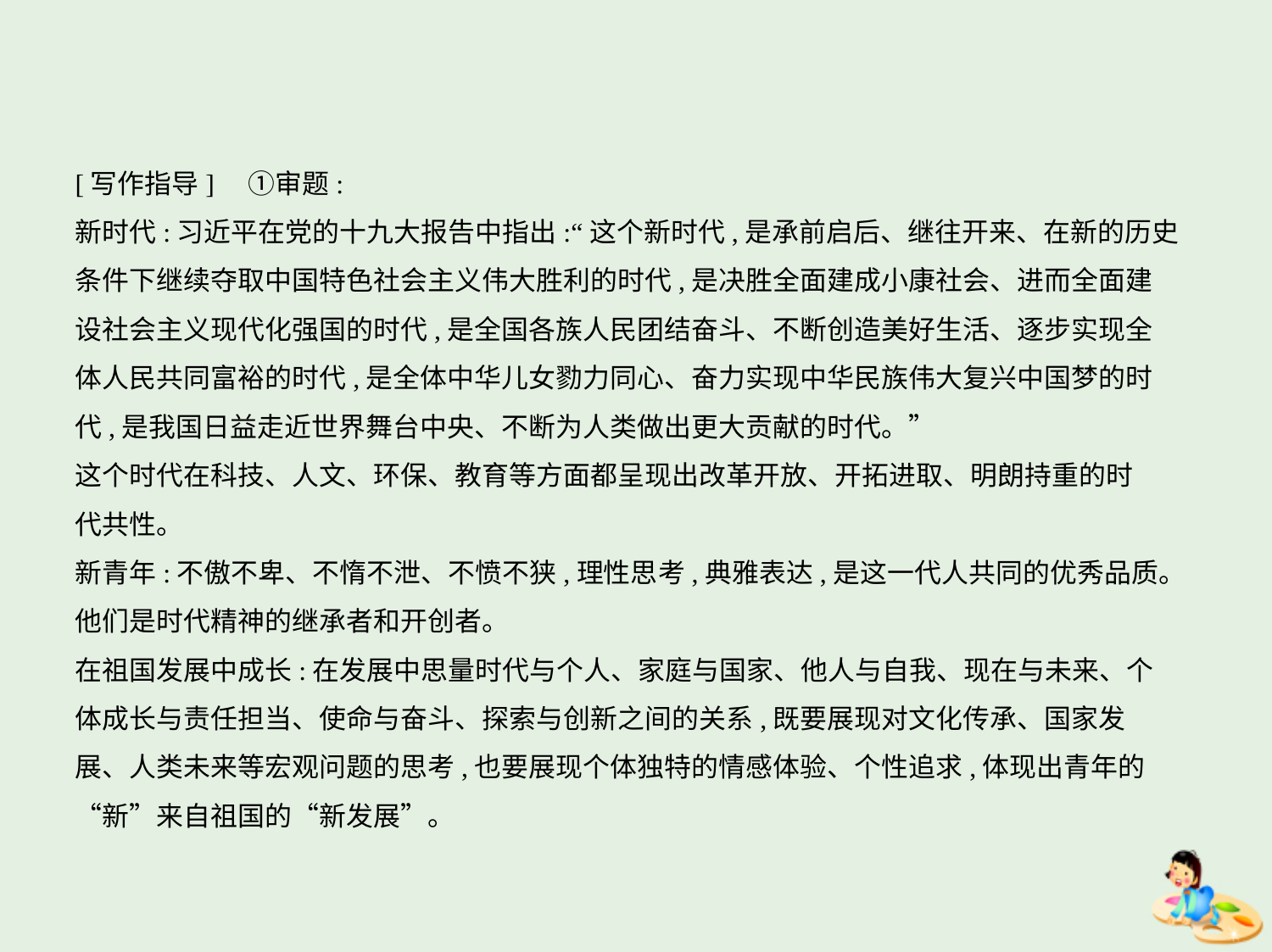

[写作指导]　①审题:
新时代:习近平在党的十九大报告中指出:“这个新时代,是承前启后、继往开来、在新的历史
条件下继续夺取中国特色社会主义伟大胜利的时代,是决胜全面建成小康社会、进而全面建
设社会主义现代化强国的时代,是全国各族人民团结奋斗、不断创造美好生活、逐步实现全
体人民共同富裕的时代,是全体中华儿女勠力同心、奋力实现中华民族伟大复兴中国梦的时
代,是我国日益走近世界舞台中央、不断为人类做出更大贡献的时代。”
这个时代在科技、人文、环保、教育等方面都呈现出改革开放、开拓进取、明朗持重的时
代共性。
新青年:不傲不卑、不惰不泄、不愤不狭,理性思考,典雅表达,是这一代人共同的优秀品质。
他们是时代精神的继承者和开创者。
在祖国发展中成长:在发展中思量时代与个人、家庭与国家、他人与自我、现在与未来、个
体成长与责任担当、使命与奋斗、探索与创新之间的关系,既要展现对文化传承、国家发
展、人类未来等宏观问题的思考,也要展现个体独特的情感体验、个性追求,体现出青年的
“新”来自祖国的“新发展”。